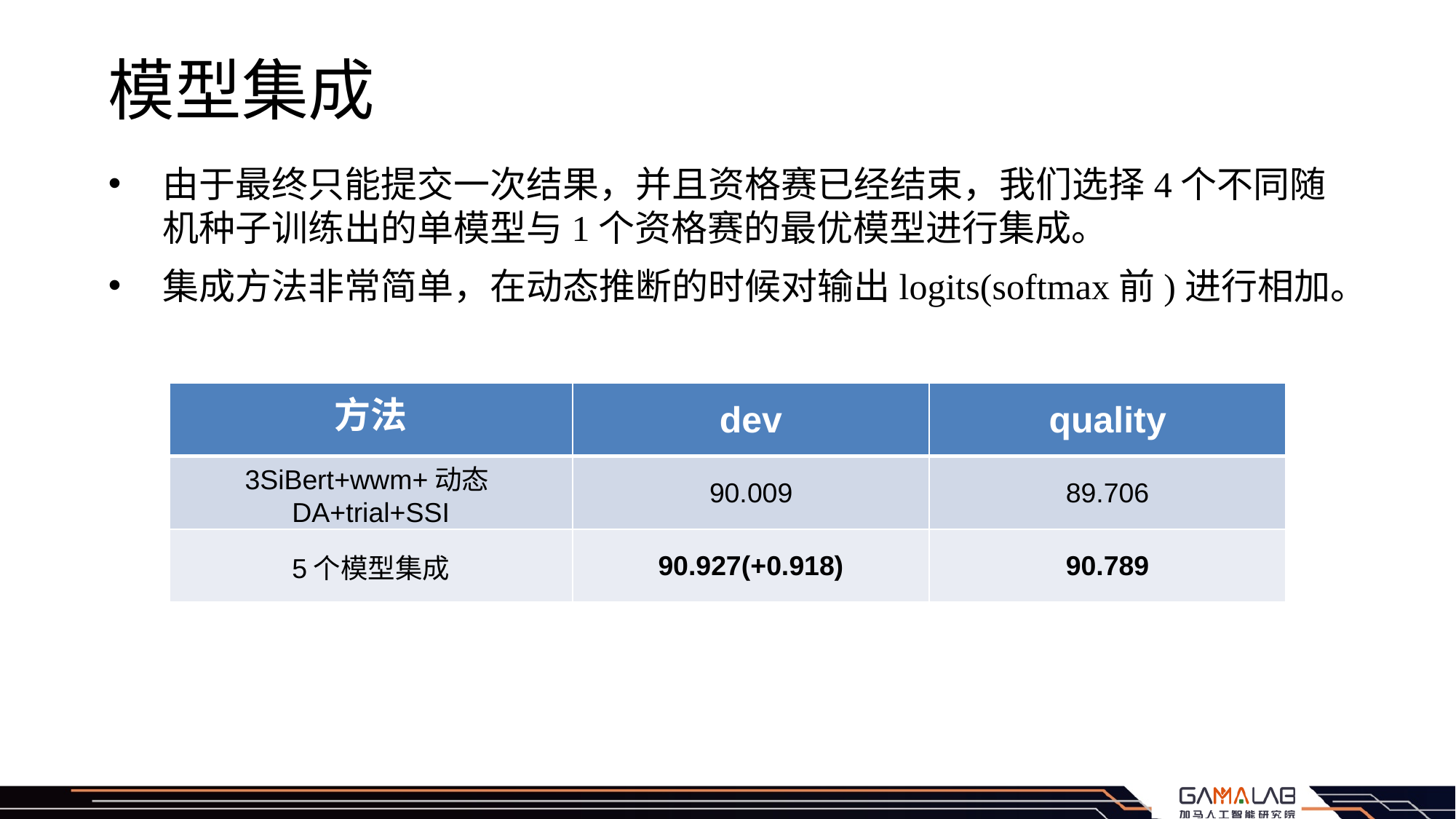

# 模型集成
由于最终只能提交一次结果，并且资格赛已经结束，我们选择4个不同随机种子训练出的单模型与1个资格赛的最优模型进行集成。
集成方法非常简单，在动态推断的时候对输出logits(softmax前)进行相加。
| 方法 | dev | quality |
| --- | --- | --- |
| 3SiBert+wwm+动态DA+trial+SSI | 90.009 | 89.706 |
| 5个模型集成 | 90.927(+0.918) | 90.789 |